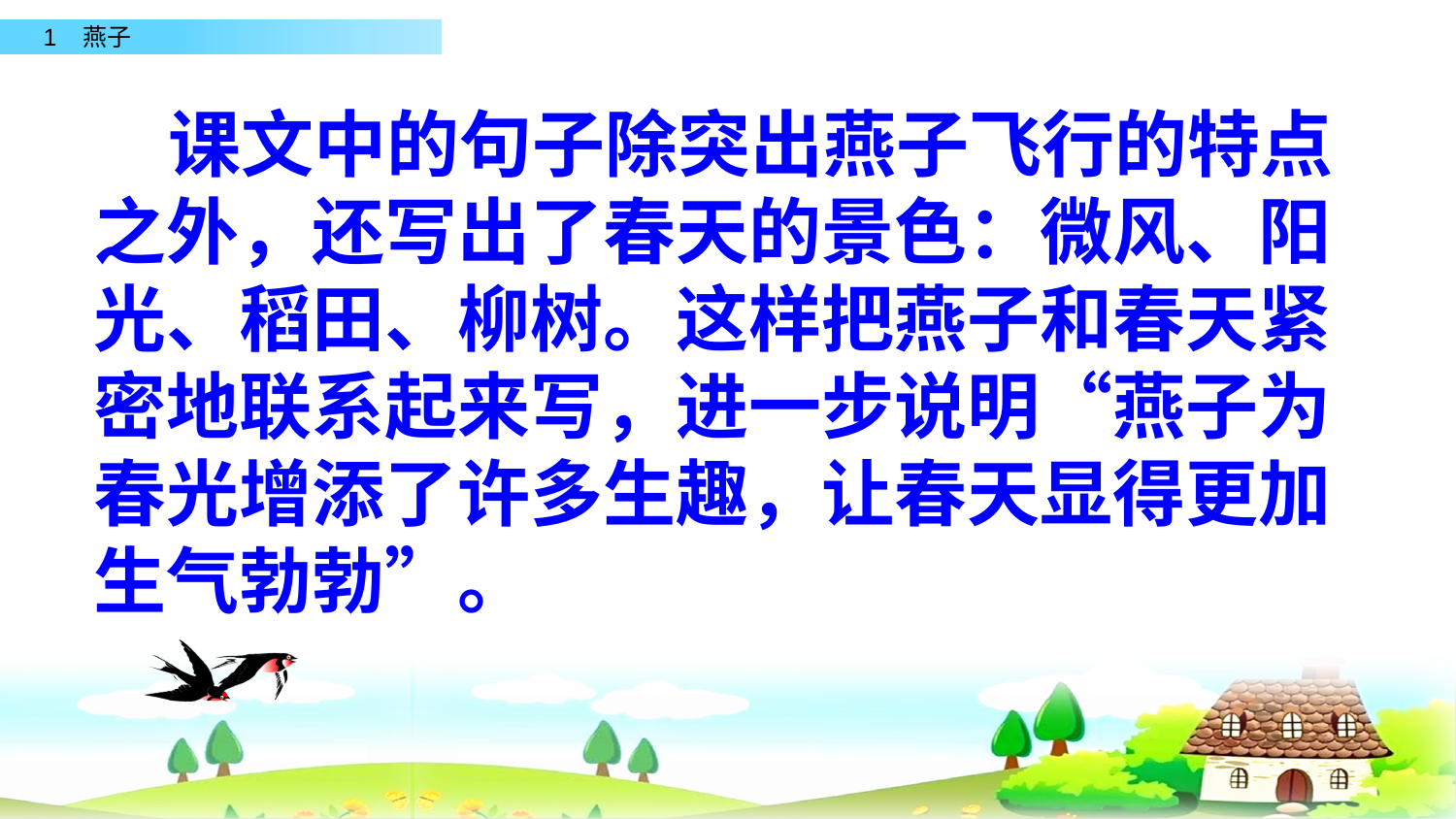

课文中的句子除突出燕子飞行的特点之外，还写出了春天的景色：微风、阳光、稻田、柳树。这样把燕子和春天紧密地联系起来写，进一步说明“燕子为春光增添了许多生趣，让春天显得更加生气勃勃”。